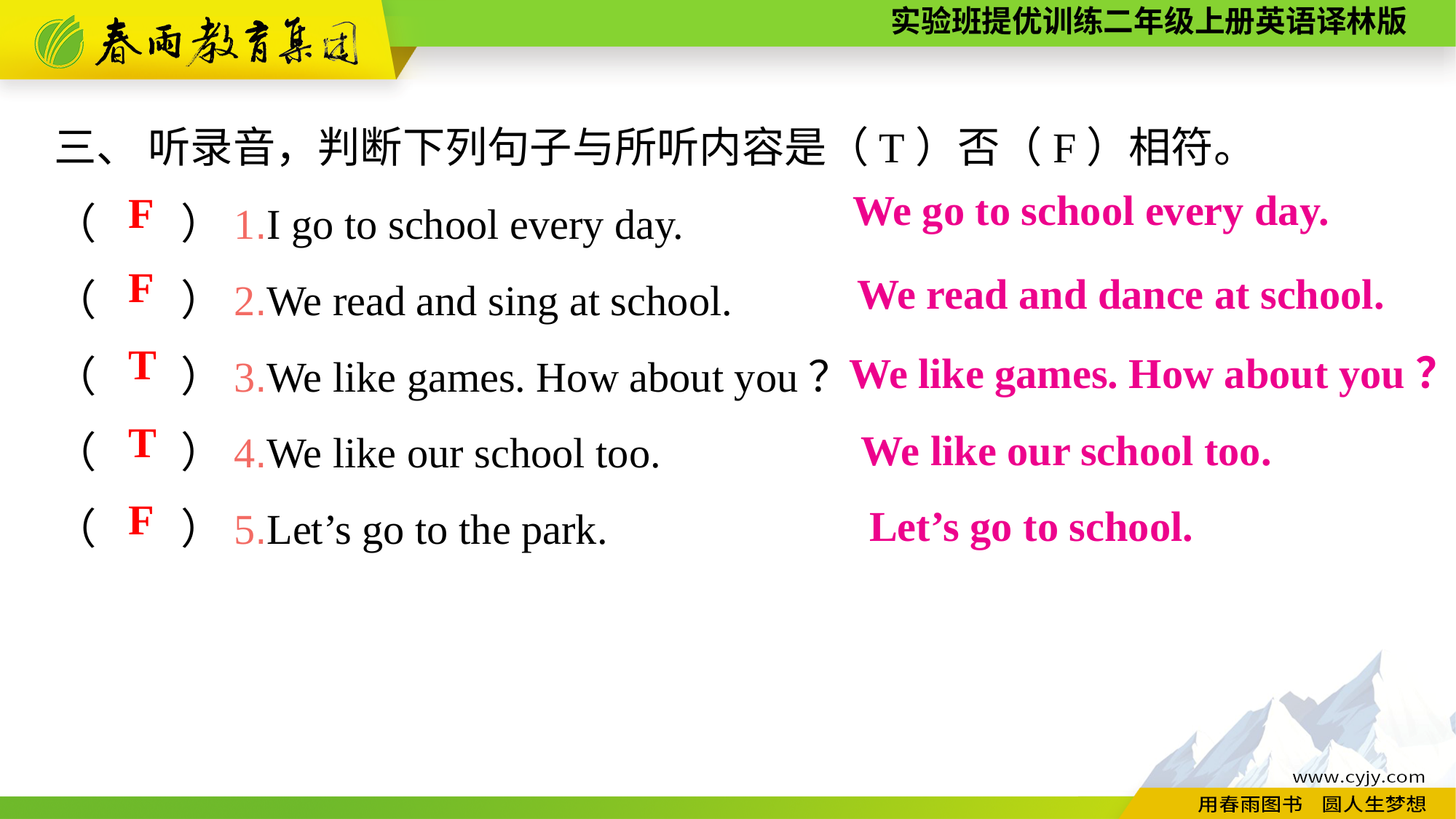

三、 听录音，判断下列句子与所听内容是（T）否（F）相符。
（　　）1.I go to school every day.
（　　）2.We read and sing at school.
（　　）3.We like games. How about you？
（　　）4.We like our school too.
（　　）5.Let’s go to the park.
We go to school every day.
F
F
We read and dance at school.
T
We like games. How about you？
T
We like our school too.
F
Let’s go to school.